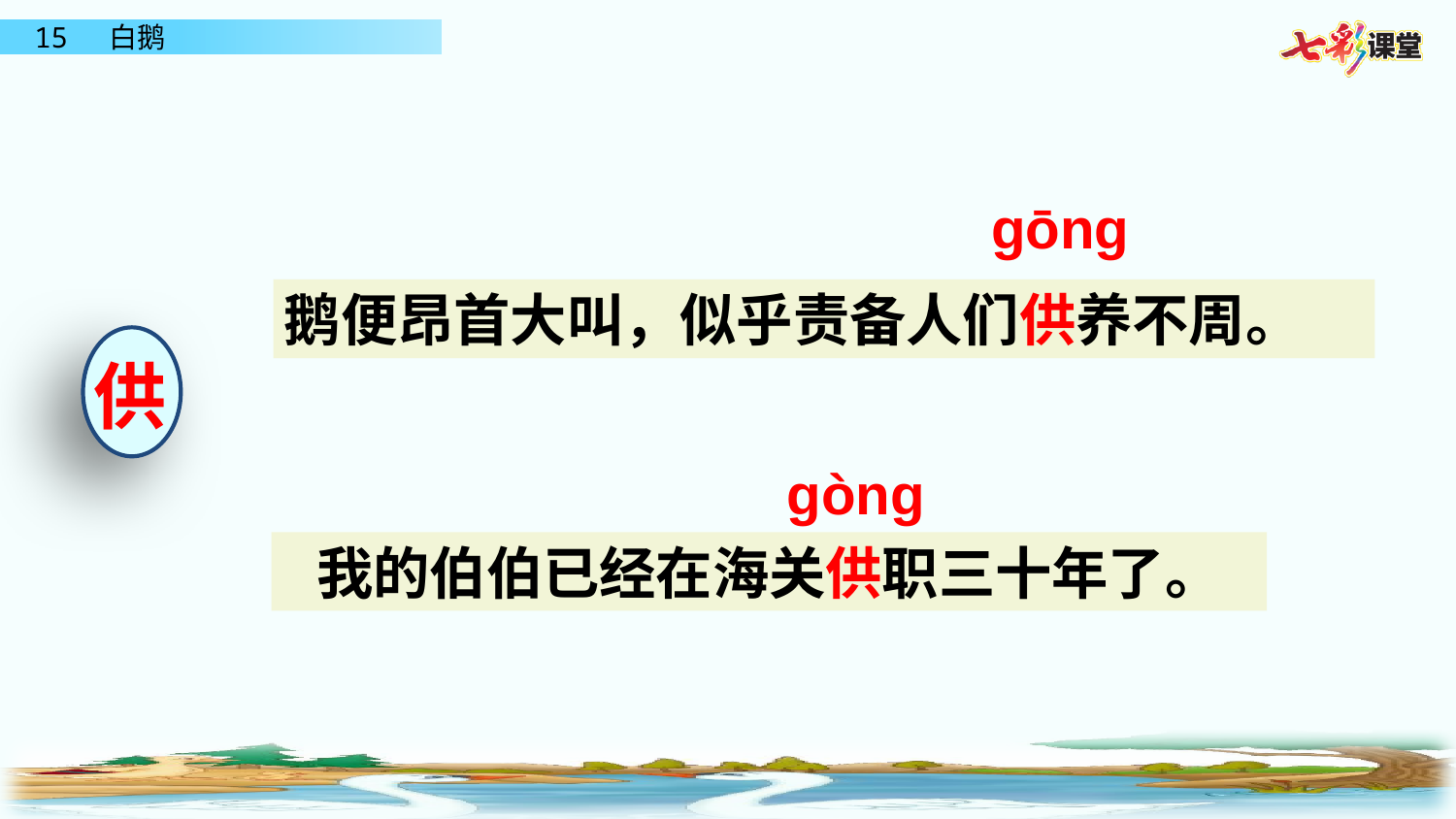

gōng
鹅便昂首大叫，似乎责备人们供养不周。

供
gòng
我的伯伯已经在海关供职三十年了。